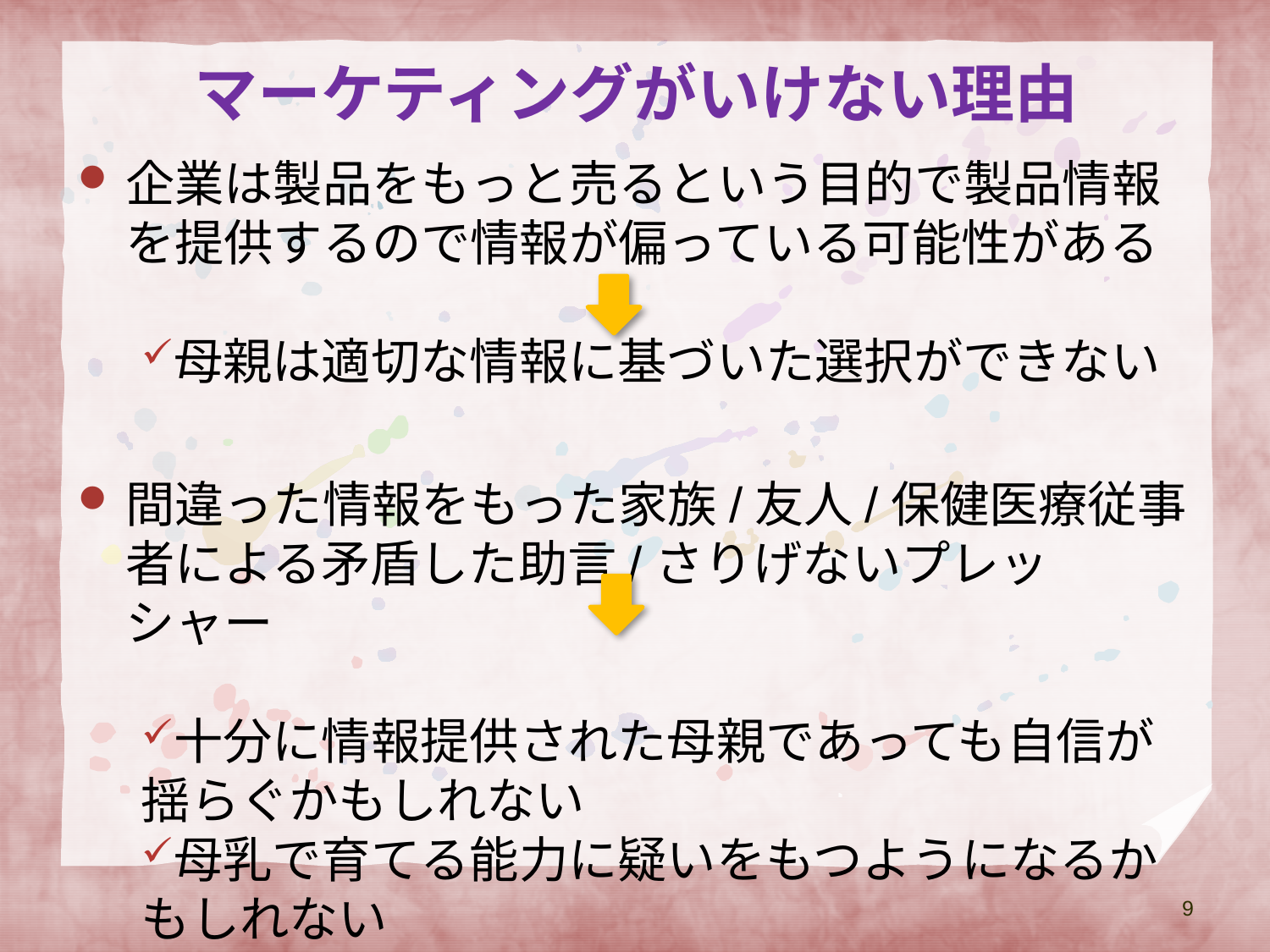

# マーケティングがいけない理由
企業は製品をもっと売るという目的で製品情報を提供するので情報が偏っている可能性がある

母親は適切な情報に基づいた選択ができない

間違った情報をもった家族/友人/保健医療従事者による矛盾した助言/さりげないプレッシャー

十分に情報提供された母親であっても自信が揺らぐかもしれない
母乳で育てる能力に疑いをもつようになるかもしれない

9